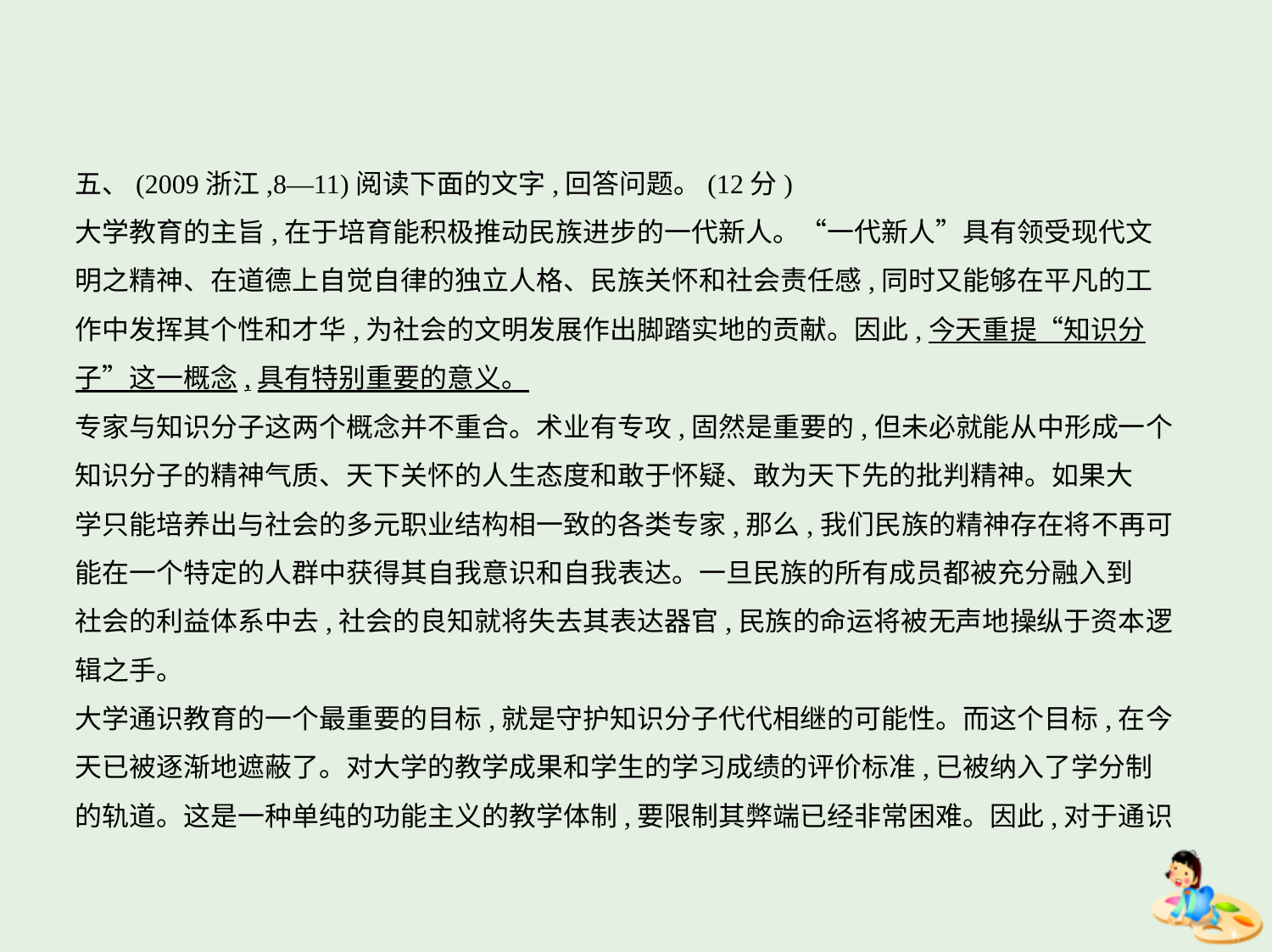

五、(2009浙江,8—11)阅读下面的文字,回答问题。(12分)
大学教育的主旨,在于培育能积极推动民族进步的一代新人。“一代新人”具有领受现代文
明之精神、在道德上自觉自律的独立人格、民族关怀和社会责任感,同时又能够在平凡的工
作中发挥其个性和才华,为社会的文明发展作出脚踏实地的贡献。因此,今天重提“知识分
子”这一概念,具有特别重要的意义。
专家与知识分子这两个概念并不重合。术业有专攻,固然是重要的,但未必就能从中形成一个
知识分子的精神气质、天下关怀的人生态度和敢于怀疑、敢为天下先的批判精神。如果大
学只能培养出与社会的多元职业结构相一致的各类专家,那么,我们民族的精神存在将不再可
能在一个特定的人群中获得其自我意识和自我表达。一旦民族的所有成员都被充分融入到
社会的利益体系中去,社会的良知就将失去其表达器官,民族的命运将被无声地操纵于资本逻
辑之手。
大学通识教育的一个最重要的目标,就是守护知识分子代代相继的可能性。而这个目标,在今
天已被逐渐地遮蔽了。对大学的教学成果和学生的学习成绩的评价标准,已被纳入了学分制
的轨道。这是一种单纯的功能主义的教学体制,要限制其弊端已经非常困难。因此,对于通识